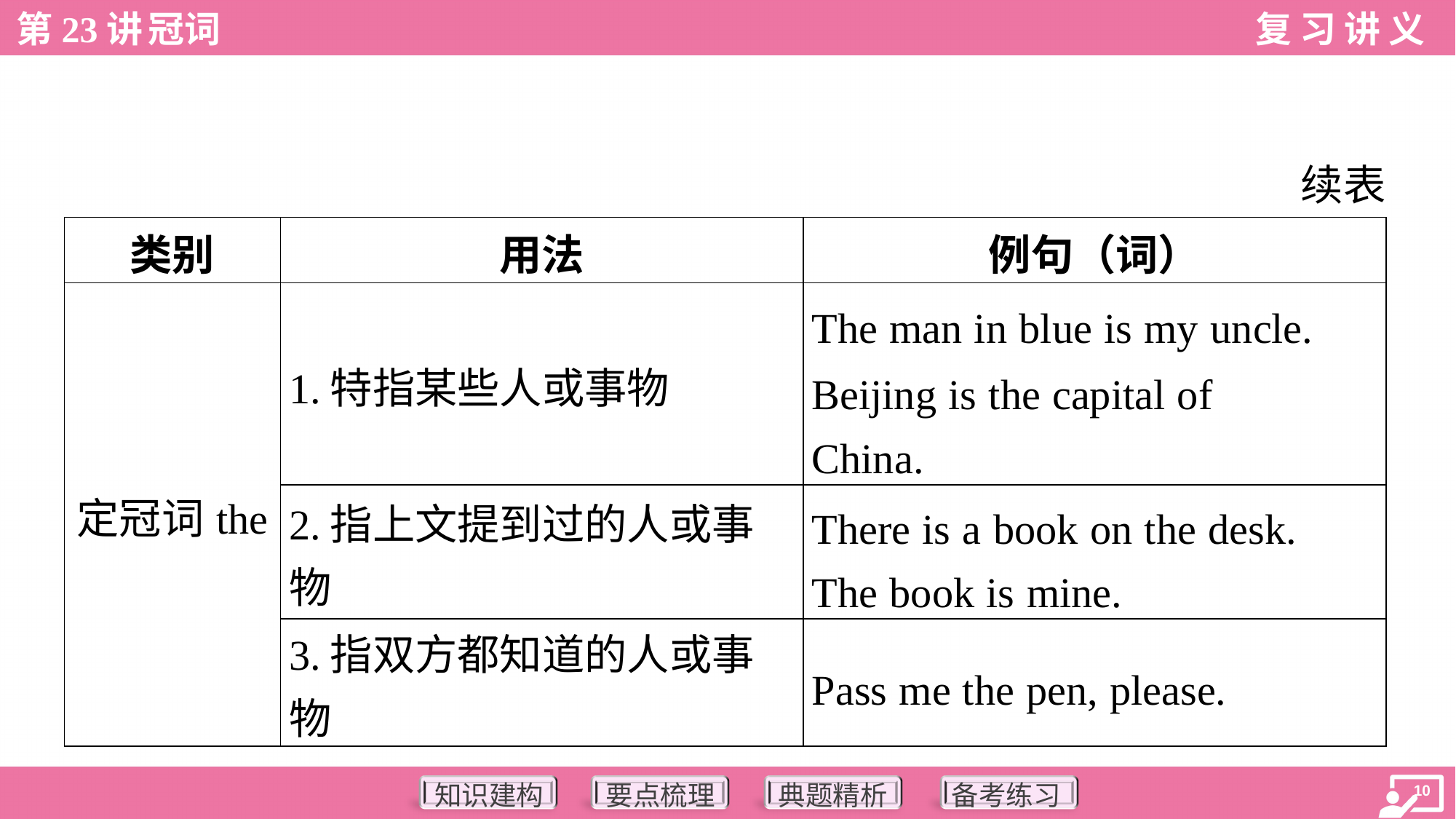

续表
| 类别 | 用法 | 例句（词） |
| --- | --- | --- |
| 定冠词the | 1.特指某些人或事物 | The man in blue is my uncle. Beijing is the capital of China. |
|  | 2.指上文提到过的人或事物 | There is a book on the desk. The book is mine. |
|  | 3.指双方都知道的人或事物 | Pass me the pen, please. |